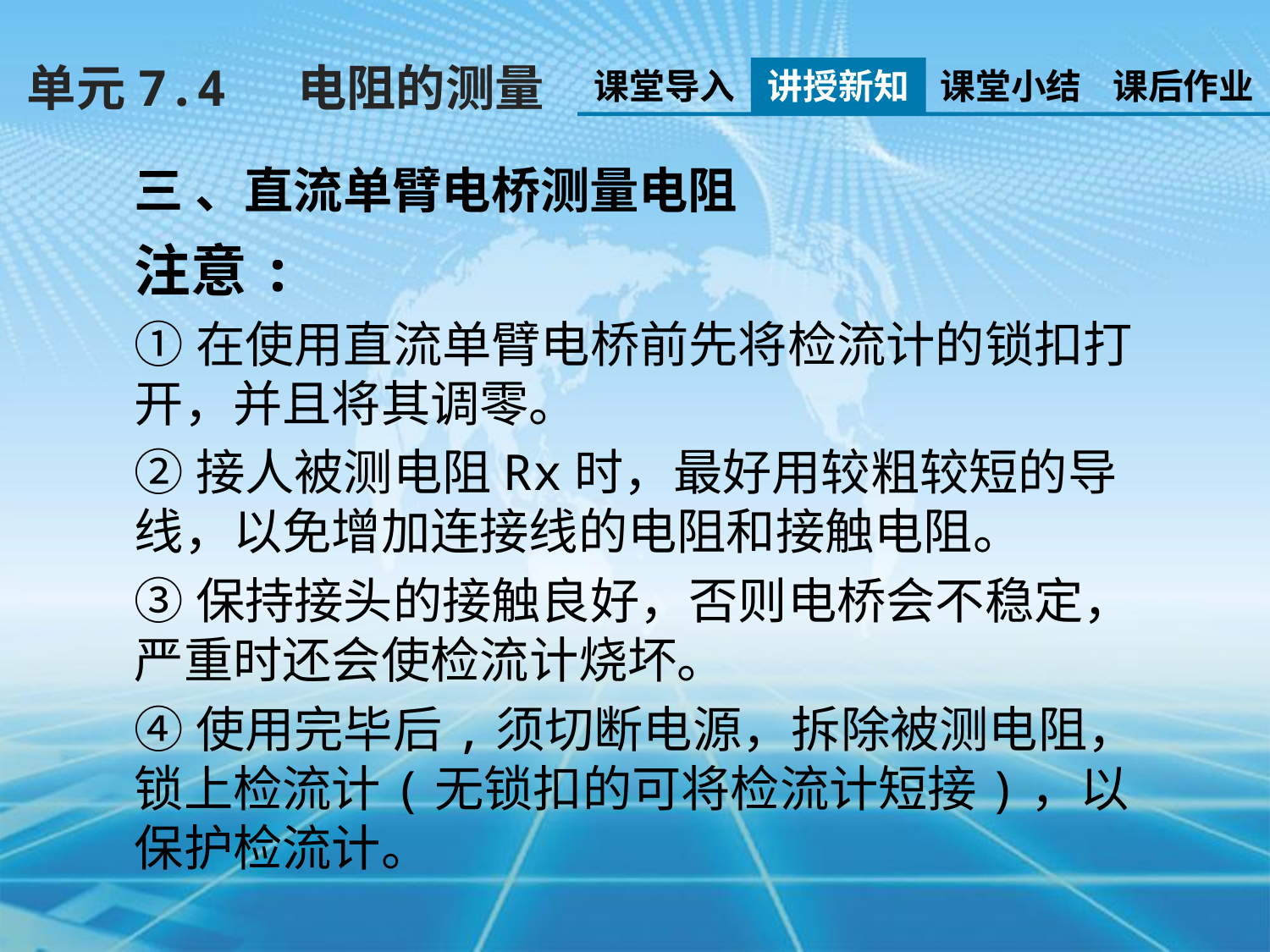

单元7.4  电阻的测量
课堂导入
讲授新知
课堂小结
课后作业
三 、直流单臂电桥测量电阻
注意:
①在使用直流单臂电桥前先将检流计的锁扣打开，并且将其调零。
②接人被测电阻Rx时，最好用较粗较短的导线，以免增加连接线的电阻和接触电阻。
③保持接头的接触良好，否则电桥会不稳定，严重时还会使检流计烧坏。
④使用完毕后,须切断电源，拆除被测电阻，锁上检流计(无锁扣的可将检流计短接)，以保护检流计。